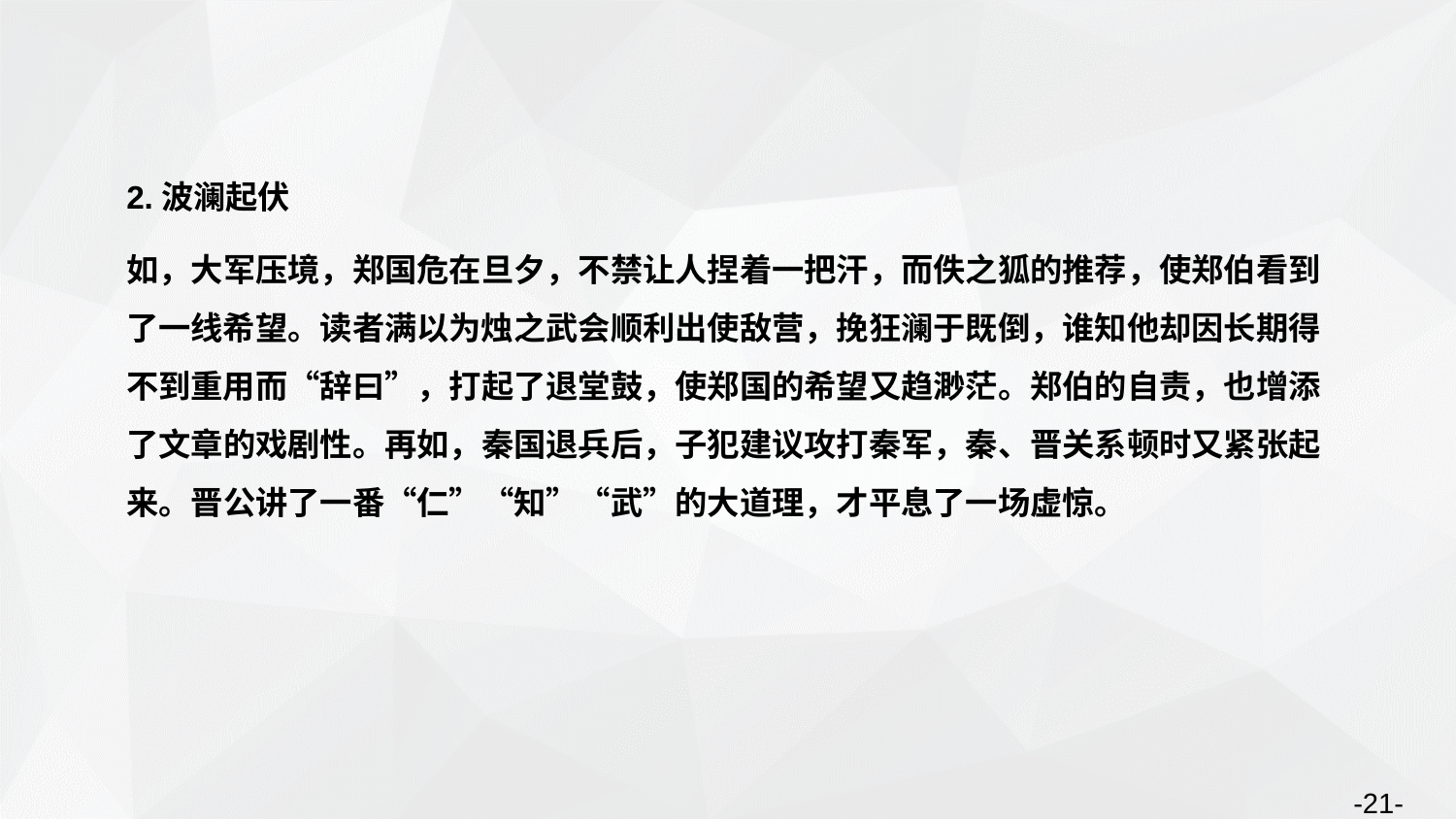

2.波澜起伏
如，大军压境，郑国危在旦夕，不禁让人捏着一把汗，而佚之狐的推荐，使郑伯看到了一线希望。读者满以为烛之武会顺利出使敌营，挽狂澜于既倒，谁知他却因长期得不到重用而“辞曰”，打起了退堂鼓，使郑国的希望又趋渺茫。郑伯的自责，也增添了文章的戏剧性。再如，秦国退兵后，子犯建议攻打秦军，秦、晋关系顿时又紧张起来。晋公讲了一番“仁”“知”“武”的大道理，才平息了一场虚惊。
-21-